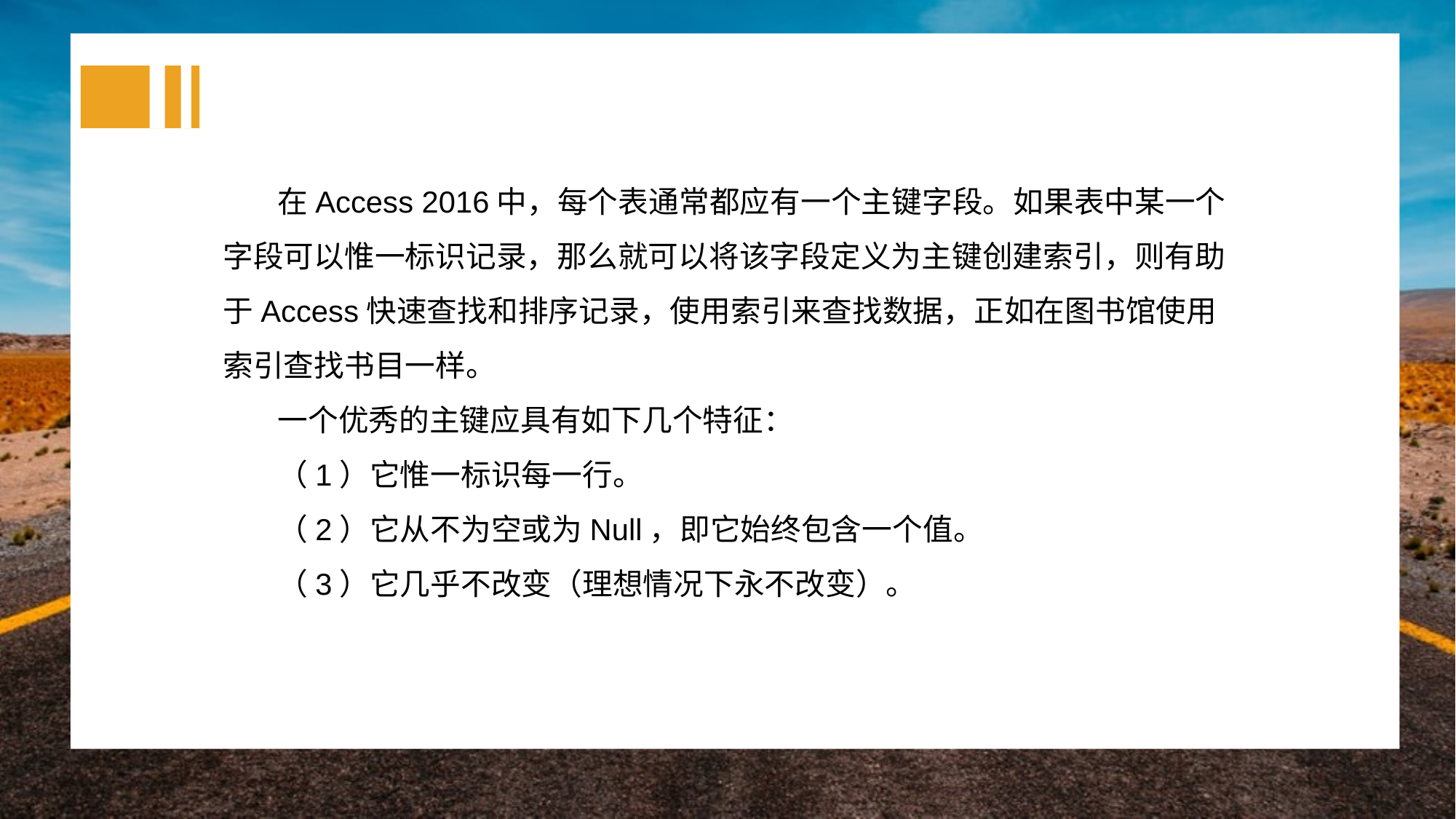

在Access 2016中，每个表通常都应有一个主键字段。如果表中某一个字段可以惟一标识记录，那么就可以将该字段定义为主键创建索引，则有助于Access快速查找和排序记录，使用索引来查找数据，正如在图书馆使用索引查找书目一样。
一个优秀的主键应具有如下几个特征：
（1）它惟一标识每一行。
（2）它从不为空或为Null，即它始终包含一个值。
（3）它几乎不改变（理想情况下永不改变）。